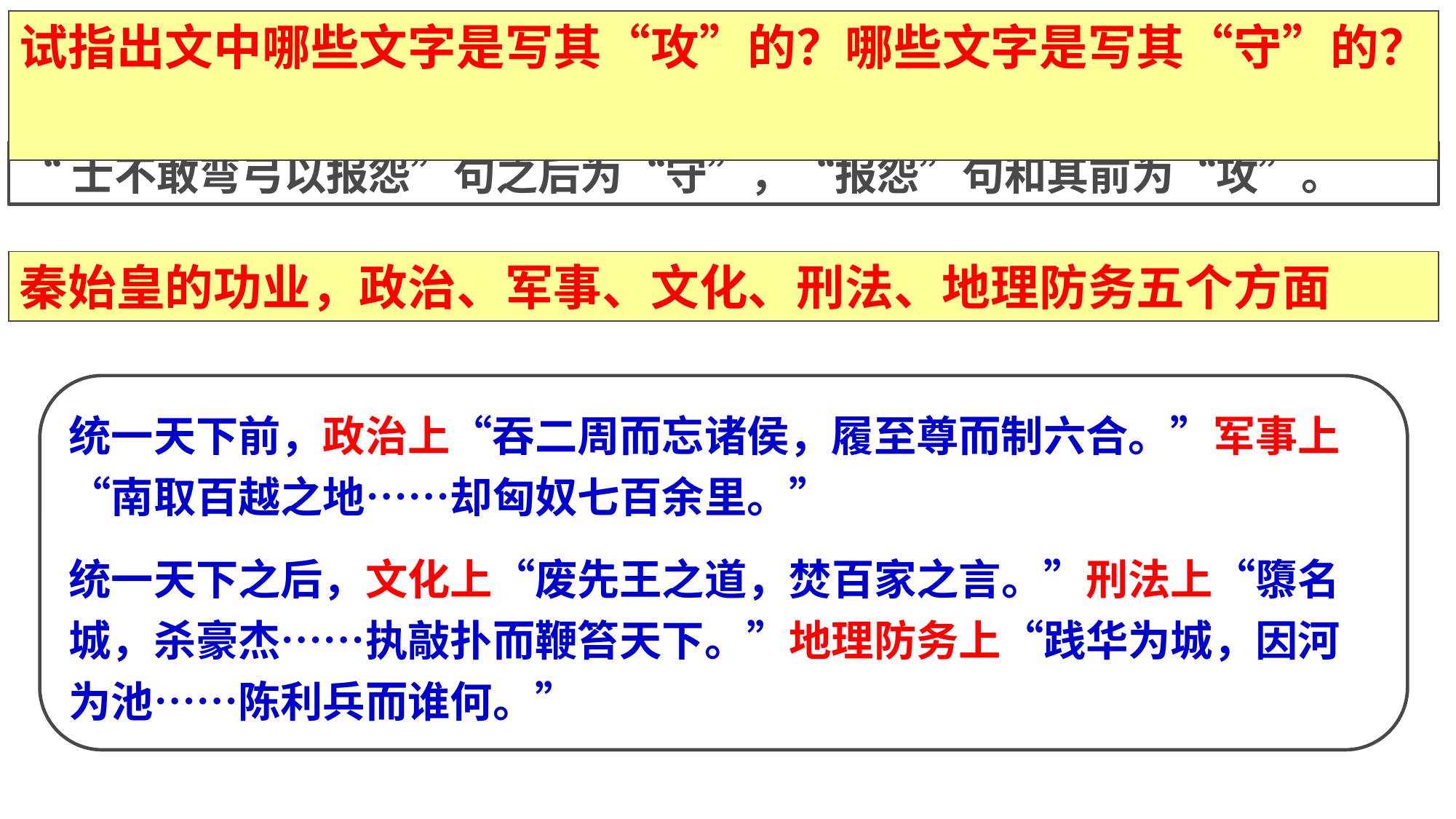

试指出文中哪些文字是写其“攻”的？哪些文字是写其“守”的？
“士不敢弯弓以报怨”句之后为“守”，“报怨”句和其前为“攻”。
秦始皇的功业，政治、军事、文化、刑法、地理防务五个方面
统一天下前，政治上“吞二周而忘诸侯，履至尊而制六合。”军事上“南取百越之地……却匈奴七百余里。”
统一天下之后，文化上“废先王之道，焚百家之言。”刑法上“隳名城，杀豪杰……执敲扑而鞭笞天下。”地理防务上“践华为城，因河为池……陈利兵而谁何。”